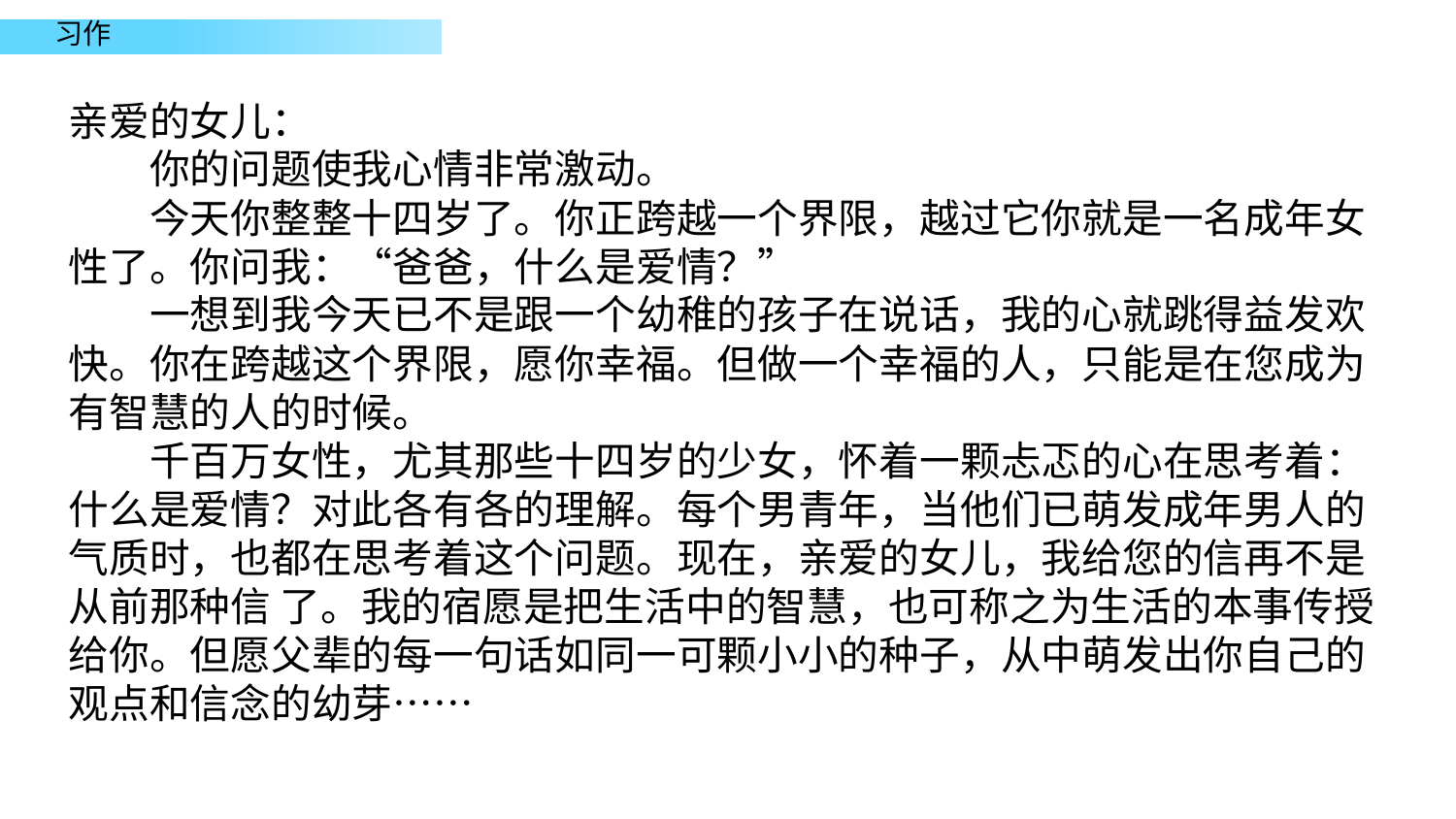

亲爱的女儿：
　　你的问题使我心情非常激动。
　　今天你整整十四岁了。你正跨越一个界限，越过它你就是一名成年女性了。你问我：“爸爸，什么是爱情？”
　　一想到我今天已不是跟一个幼稚的孩子在说话，我的心就跳得益发欢快。你在跨越这个界限，愿你幸福。但做一个幸福的人，只能是在您成为有智慧的人的时候。
　　千百万女性，尤其那些十四岁的少女，怀着一颗忐忑的心在思考着：什么是爱情？对此各有各的理解。每个男青年，当他们已萌发成年男人的气质时，也都在思考着这个问题。现在，亲爱的女儿，我给您的信再不是从前那种信 了。我的宿愿是把生活中的智慧，也可称之为生活的本事传授给你。但愿父辈的每一句话如同一可颗小小的种子，从中萌发出你自己的观点和信念的幼芽……